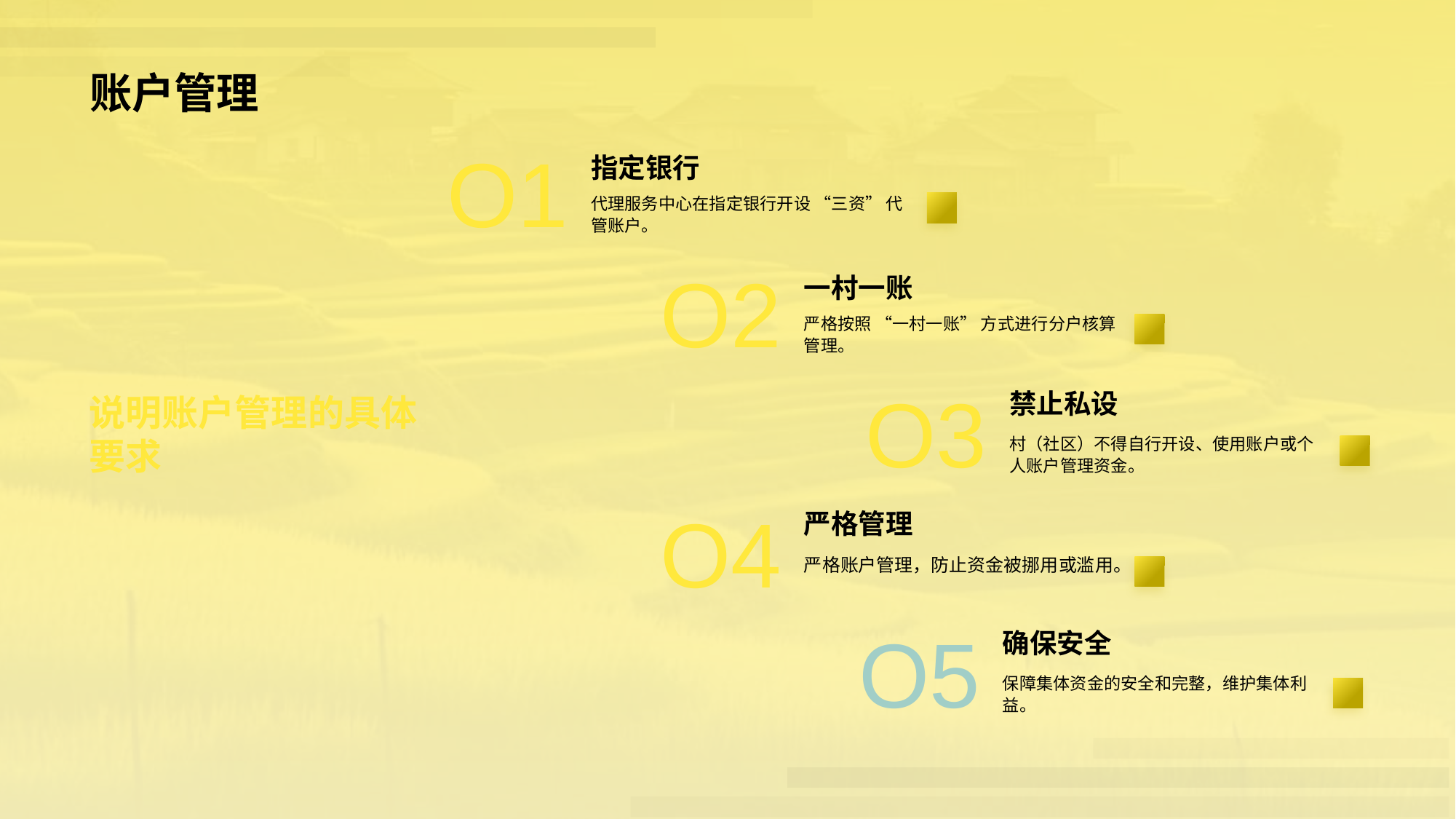

O1
指定银行
代理服务中心在指定银行开设 “三资” 代管账户。
说明账户管理的具体要求

O2
一村一账
严格按照 “一村一账” 方式进行分户核算管理。

禁止私设
村（社区）不得自行开设、使用账户或个人账户管理资金。
O3

严格管理
严格账户管理，防止资金被挪用或滥用。
O4

确保安全
保障集体资金的安全和完整，维护集体利益。
O5

# 账户管理